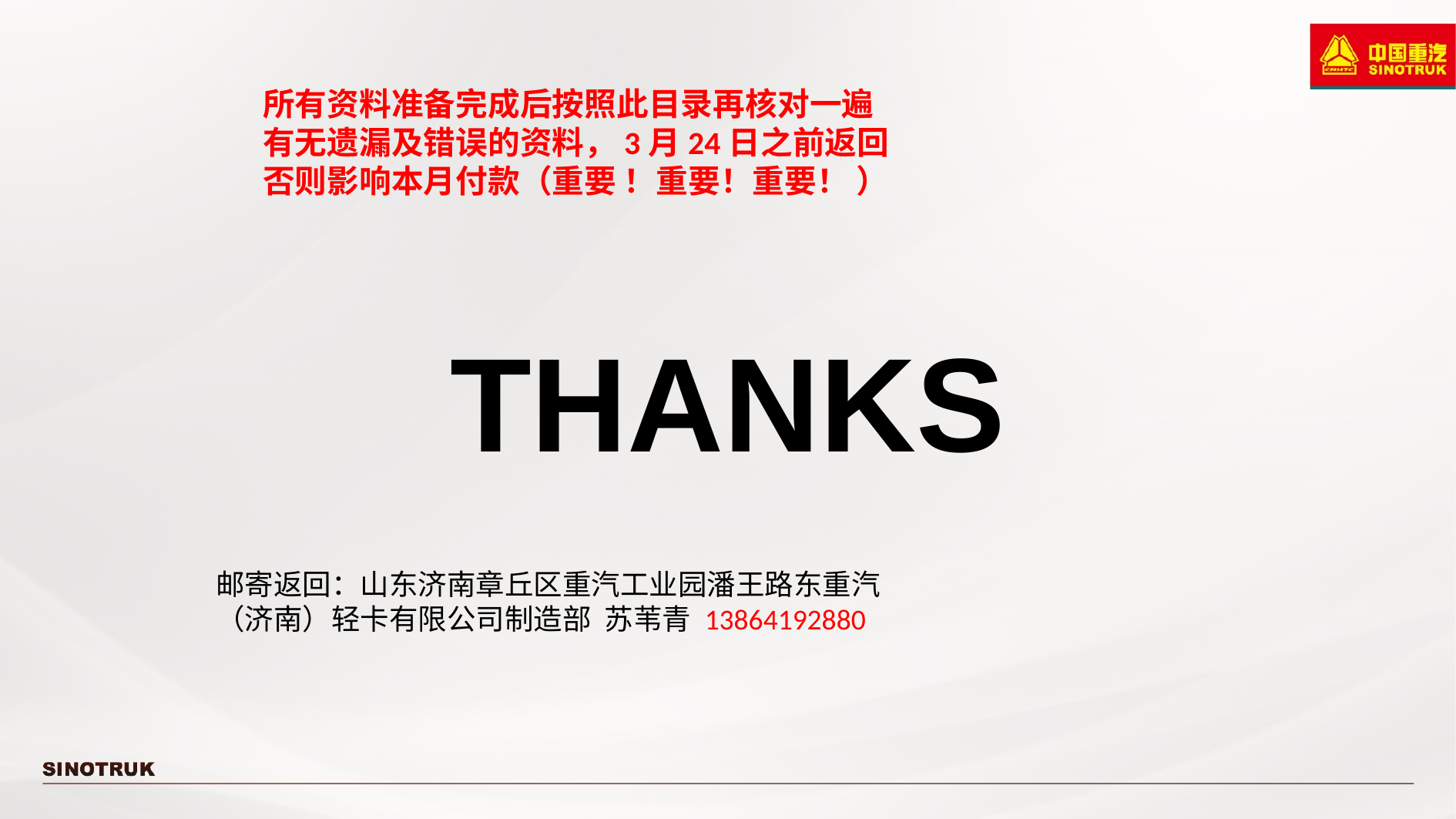

所有资料准备完成后按照此目录再核对一遍
有无遗漏及错误的资料，3月24日之前返回
否则影响本月付款（重要 ！重要！重要！ ）
THANKS
邮寄返回：山东济南章丘区重汽工业园潘王路东重汽（济南）轻卡有限公司制造部  苏苇青 13864192880